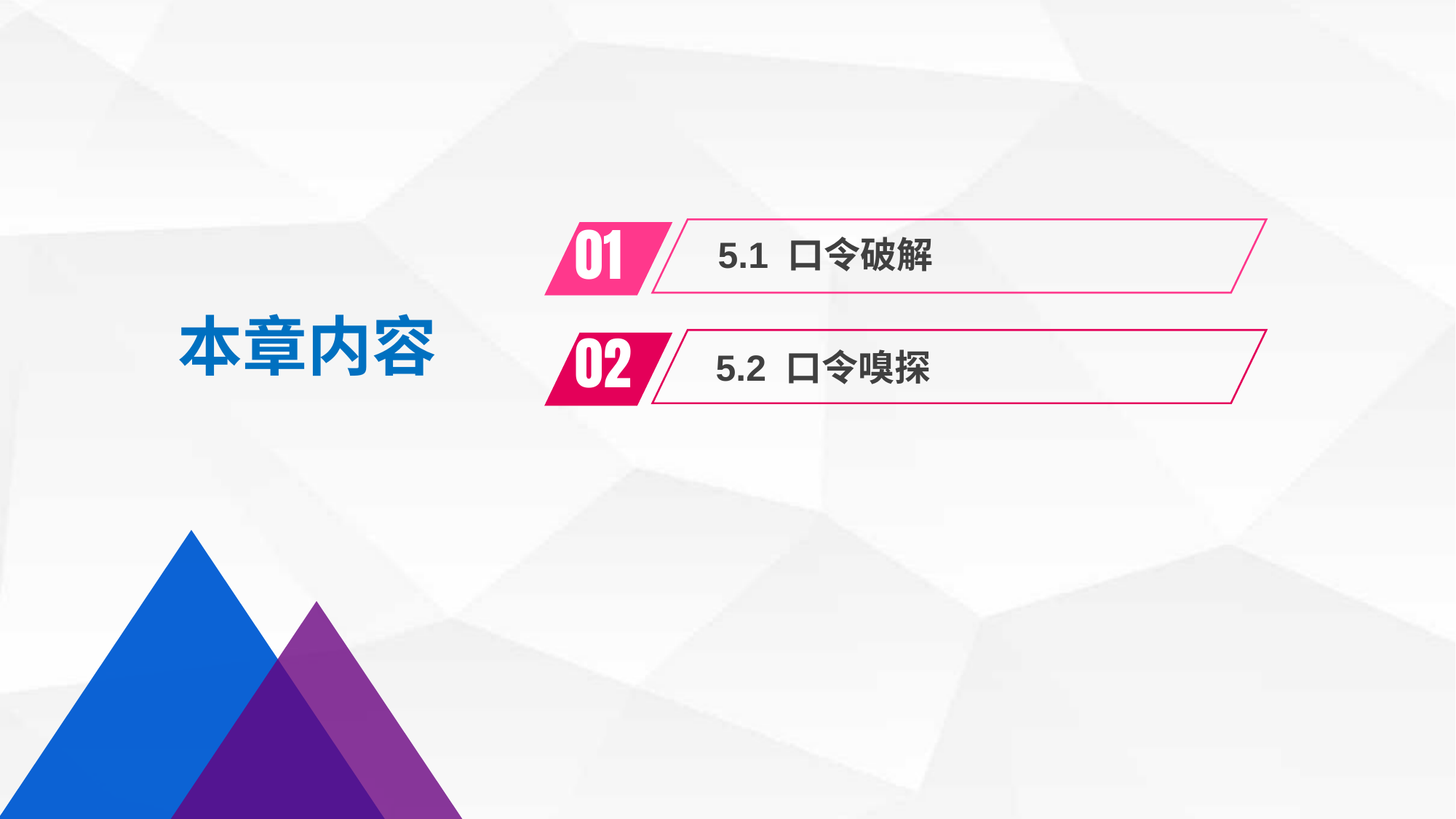

01

  5.1 口令破解
02

5.2 口令嗅探
本章内容